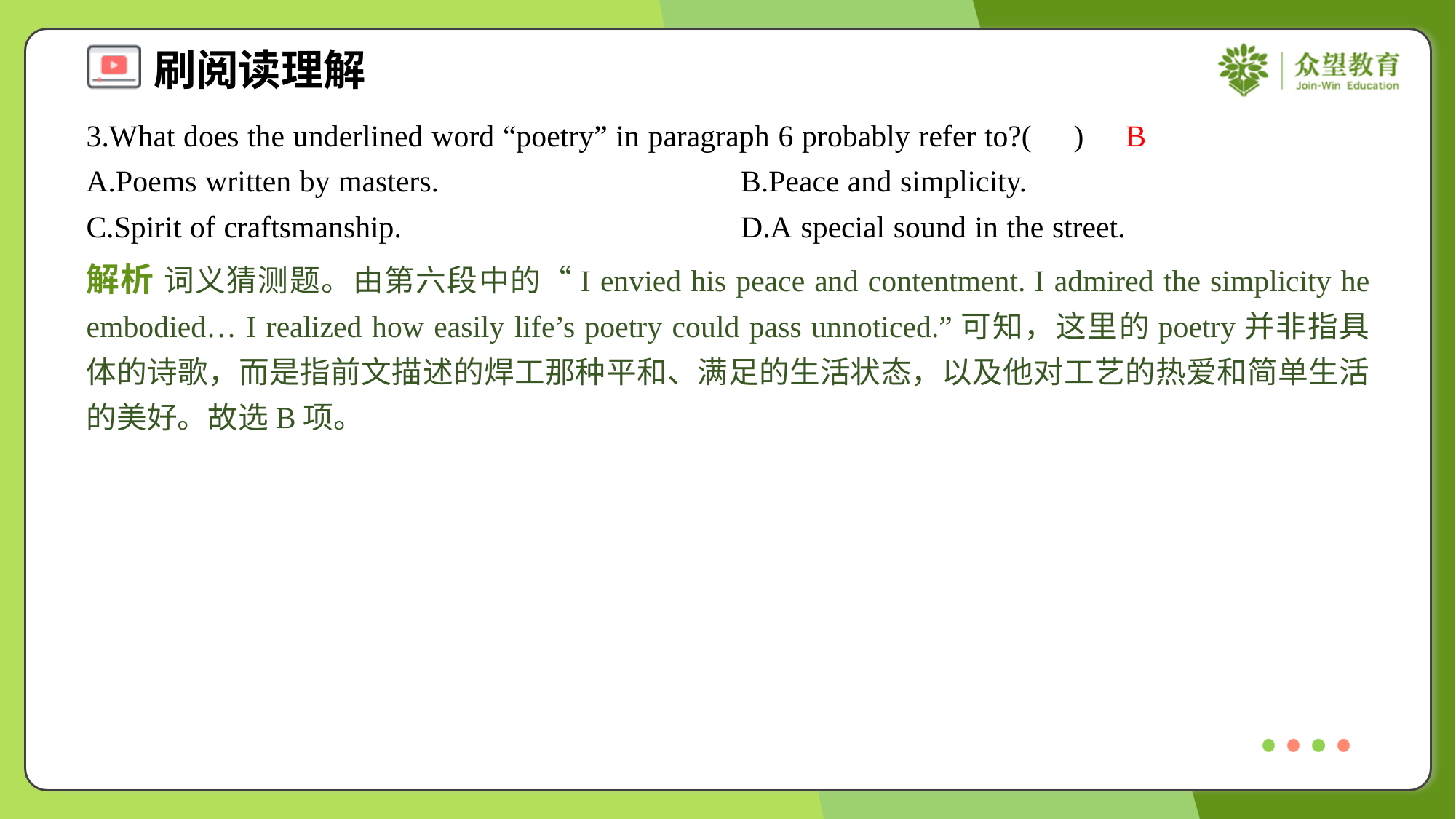

3.What does the underlined word “poetry” in paragraph 6 probably refer to?(     )
B
A.Poems written by masters.	B.Peace and simplicity.
C.Spirit of craftsmanship.	D.A special sound in the street.
解析 词义猜测题。由第六段中的“I envied his peace and contentment. I admired the simplicity he embodied… I realized how easily life’s poetry could pass unnoticed.”可知，这里的poetry并非指具体的诗歌，而是指前文描述的焊工那种平和、满足的生活状态，以及他对工艺的热爱和简单生活的美好。故选B项。